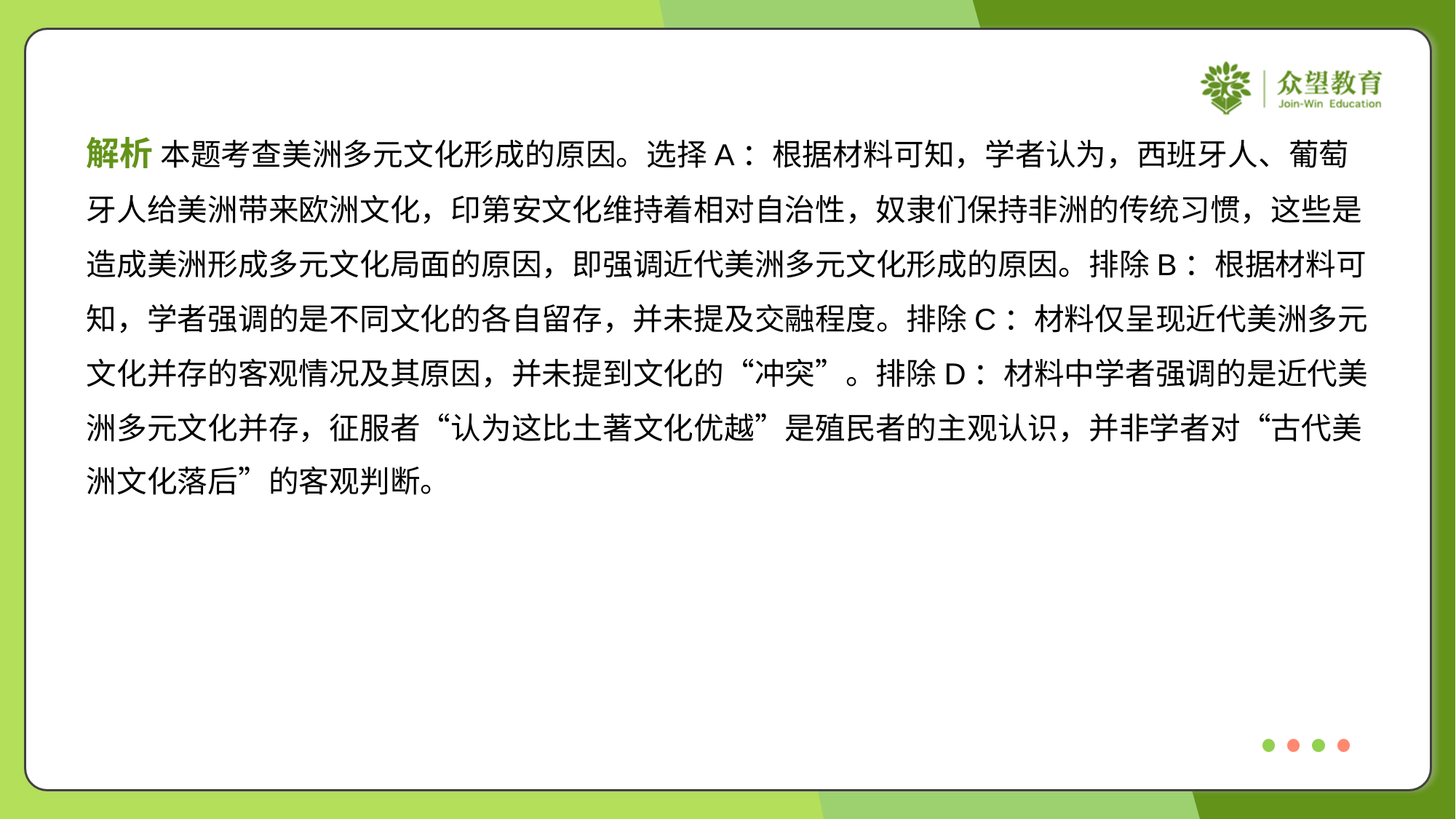

解析 本题考查美洲多元文化形成的原因。选择A：根据材料可知，学者认为，西班牙人、葡萄
牙人给美洲带来欧洲文化，印第安文化维持着相对自治性，奴隶们保持非洲的传统习惯，这些是
造成美洲形成多元文化局面的原因，即强调近代美洲多元文化形成的原因。排除B：根据材料可
知，学者强调的是不同文化的各自留存，并未提及交融程度。排除C：材料仅呈现近代美洲多元
文化并存的客观情况及其原因，并未提到文化的“冲突”。排除D：材料中学者强调的是近代美
洲多元文化并存，征服者“认为这比土著文化优越”是殖民者的主观认识，并非学者对“古代美
洲文化落后”的客观判断。